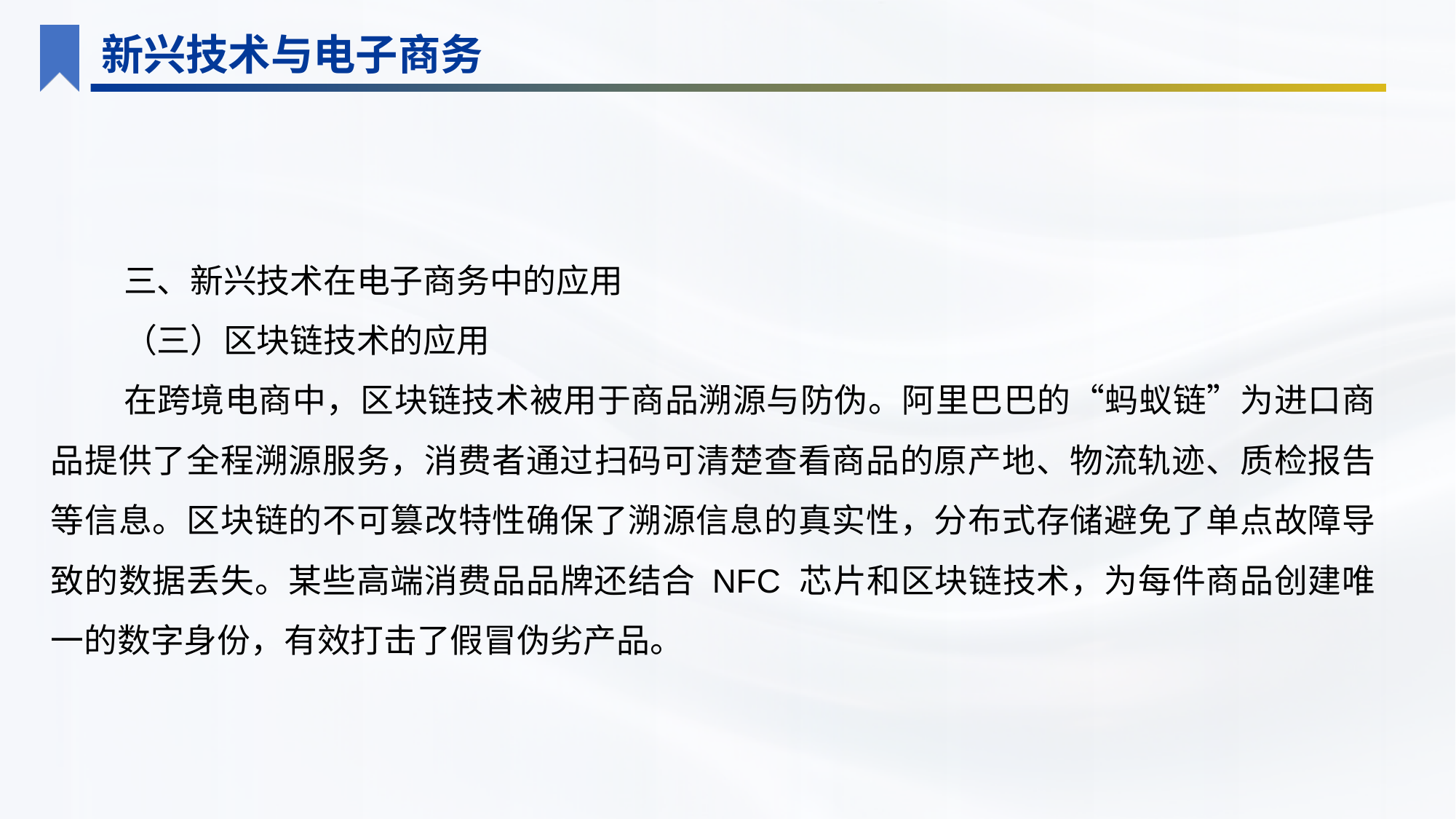

新兴技术与电子商务
三、新兴技术在电子商务中的应用
（三）区块链技术的应用
在跨境电商中，区块链技术被用于商品溯源与防伪。阿里巴巴的“蚂蚁链”为进口商品提供了全程溯源服务，消费者通过扫码可清楚查看商品的原产地、物流轨迹、质检报告等信息。区块链的不可篡改特性确保了溯源信息的真实性，分布式存储避免了单点故障导致的数据丢失。某些高端消费品品牌还结合 NFC 芯片和区块链技术，为每件商品创建唯一的数字身份，有效打击了假冒伪劣产品。